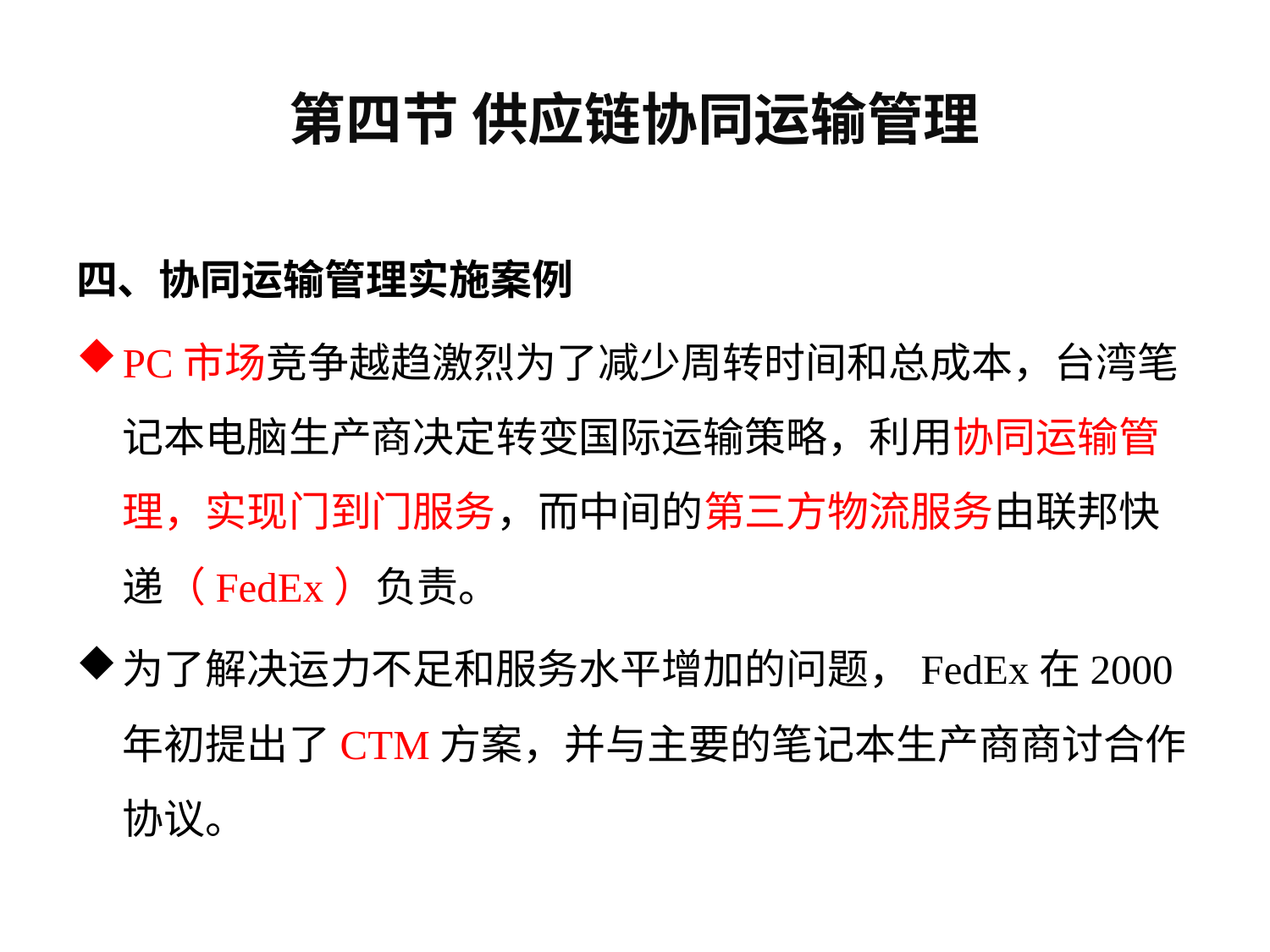

# 第四节 供应链协同运输管理
四、协同运输管理实施案例
PC市场竞争越趋激烈为了减少周转时间和总成本，台湾笔记本电脑生产商决定转变国际运输策略，利用协同运输管理，实现门到门服务，而中间的第三方物流服务由联邦快递（FedEx）负责。
为了解决运力不足和服务水平增加的问题，FedEx在2000年初提出了CTM方案，并与主要的笔记本生产商商讨合作协议。